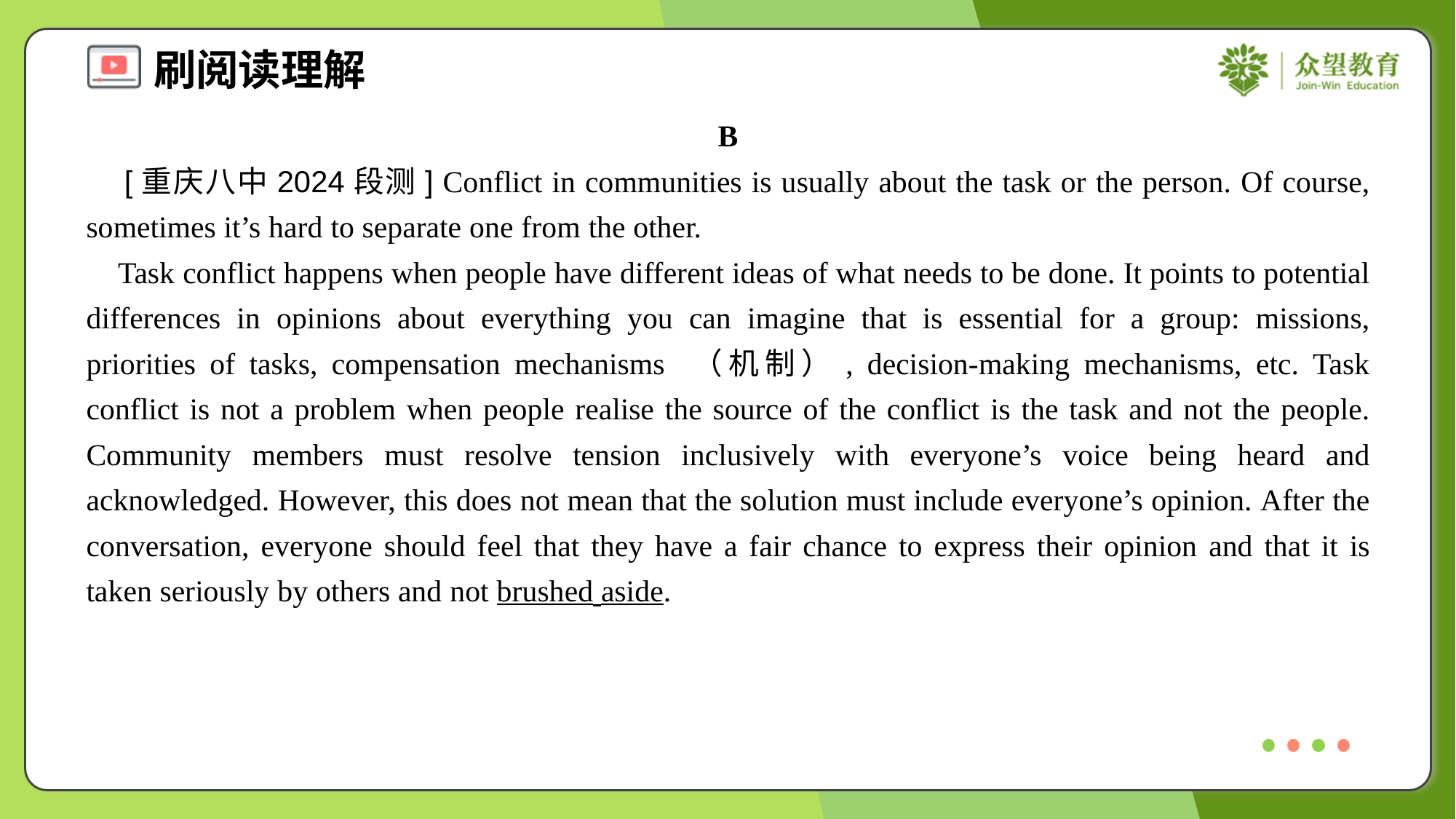

B
    [重庆八中2024段测] Conflict in communities is usually about the task or the person. Of course, sometimes it’s hard to separate one from the other.
    Task conflict happens when people have different ideas of what needs to be done. It points to potential differences in opinions about everything you can imagine that is essential for a group: missions, priorities of tasks, compensation mechanisms （机制）, decision-making mechanisms, etc. Task conflict is not a problem when people realise the source of the conflict is the task and not the people. Community members must resolve tension inclusively with everyone’s voice being heard and acknowledged. However, this does not mean that the solution must include everyone’s opinion. After the conversation, everyone should feel that they have a fair chance to express their opinion and that it is taken seriously by others and not brushed aside.